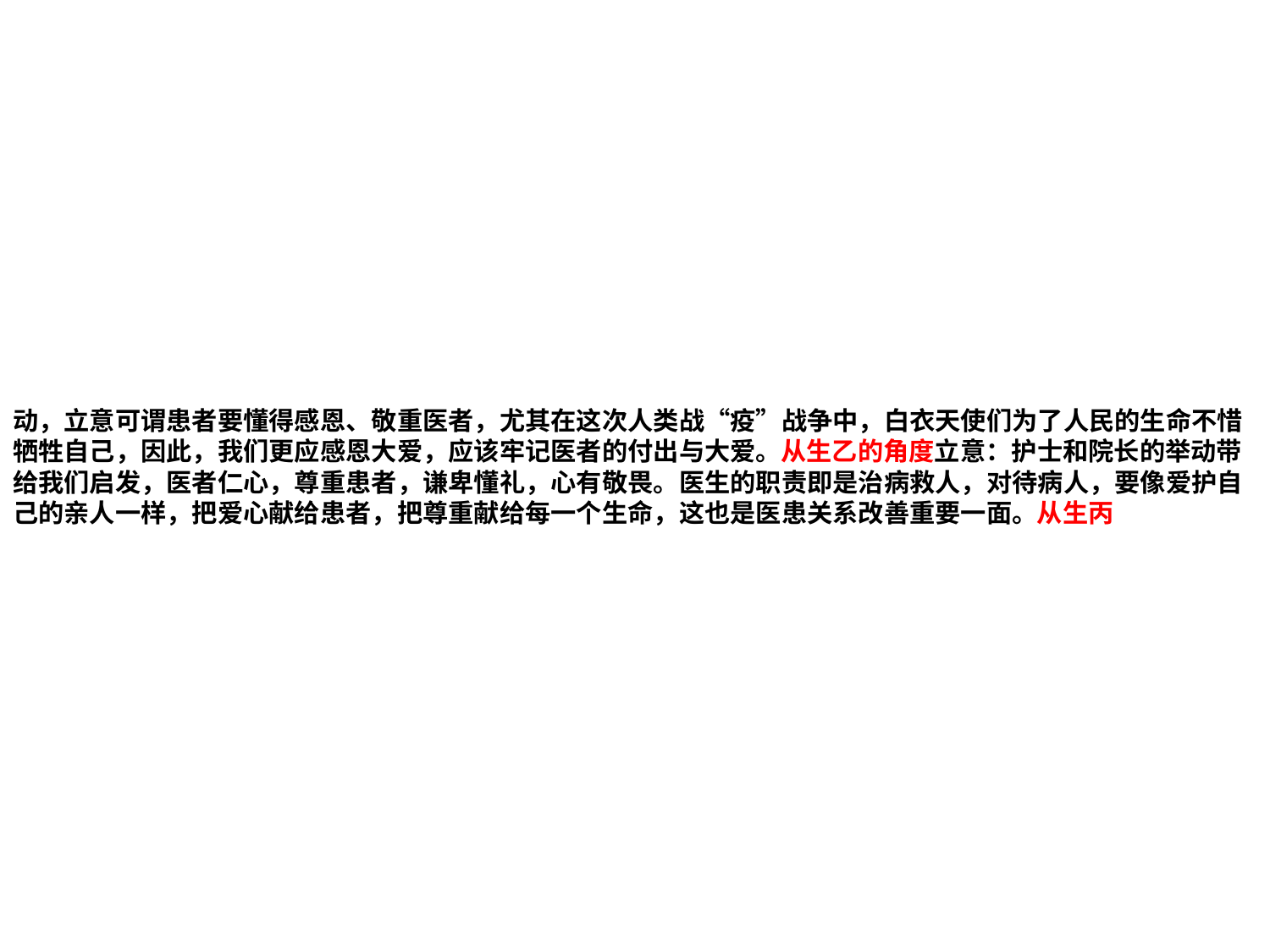

# 动，立意可谓患者要懂得感恩、敬重医者，尤其在这次人类战“疫”战争中，白衣天使们为了人民的生命不惜牺牲自己，因此，我们更应感恩大爱，应该牢记医者的付出与大爱。从生乙的角度立意：护士和院长的举动带给我们启发，医者仁心，尊重患者，谦卑懂礼，心有敬畏。医生的职责即是治病救人，对待病人，要像爱护自己的亲人一样，把爱心献给患者，把尊重献给每一个生命，这也是医患关系改善重要一面。从生丙